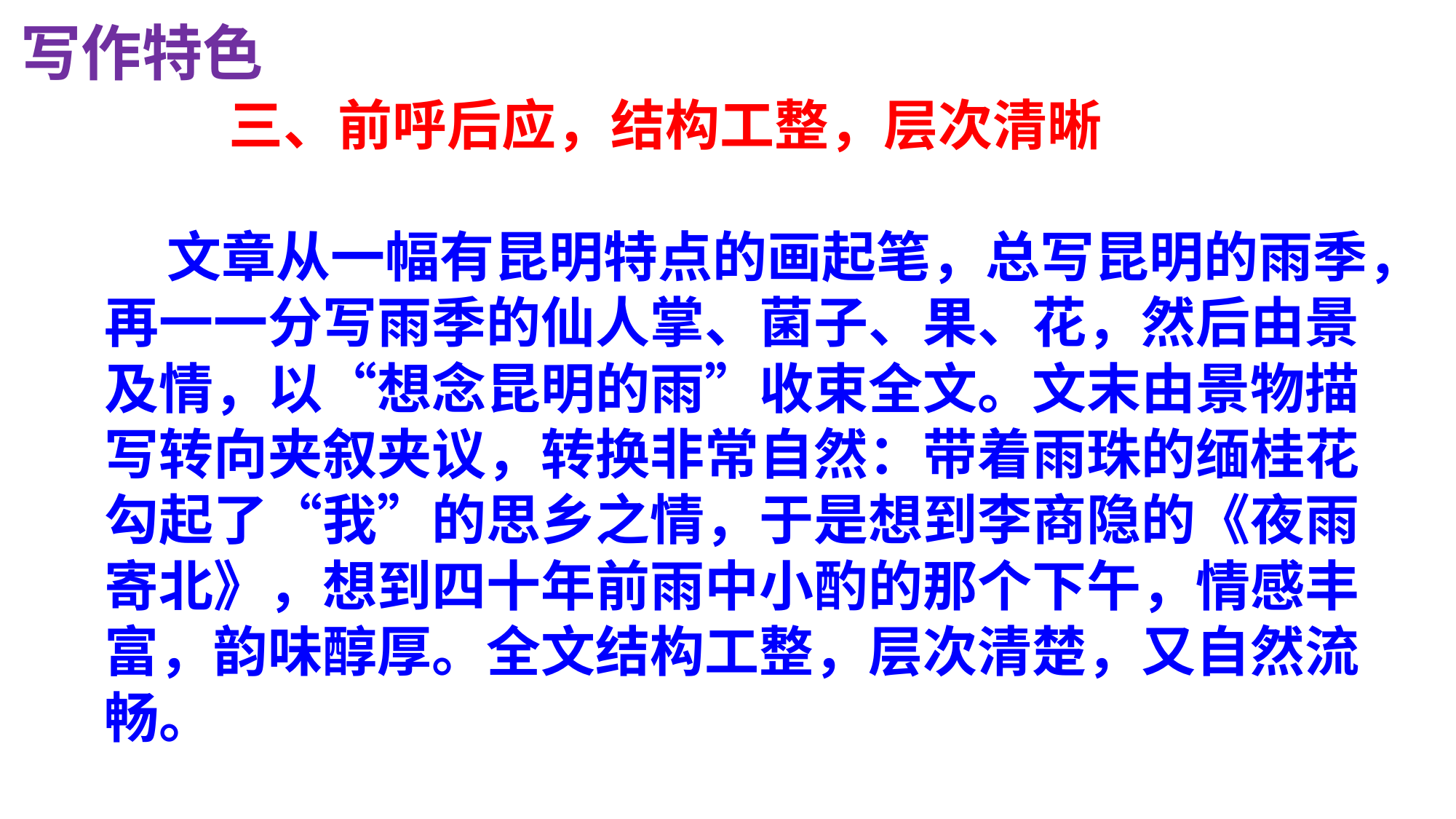

写作特色
         三、前呼后应，结构工整，层次清晰

    文章从一幅有昆明特点的画起笔，总写昆明的雨季，再一一分写雨季的仙人掌、菌子、果、花，然后由景及情，以“想念昆明的雨”收束全文。文末由景物描写转向夹叙夹议，转换非常自然：带着雨珠的缅桂花勾起了“我”的思乡之情，于是想到李商隐的《夜雨寄北》，想到四十年前雨中小酌的那个下午，情感丰富，韵味醇厚。全文结构工整，层次清楚，又自然流畅。